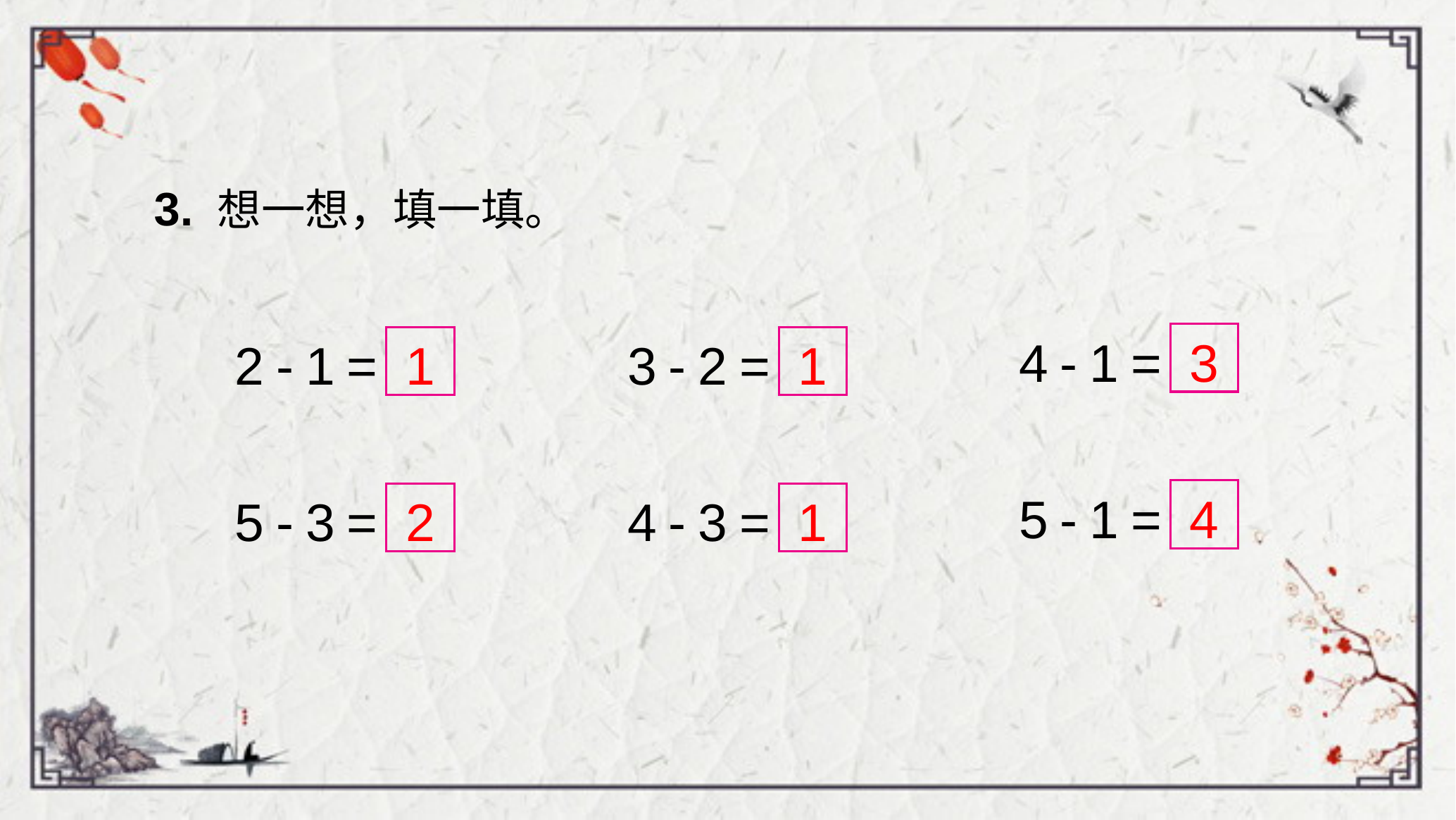

3. 想一想，填一填。
4 - 1 =

3
2 - 1 =

1
3 - 2 =

1
5 - 1 =

4
5 - 3 =

2
4 - 3 =

1